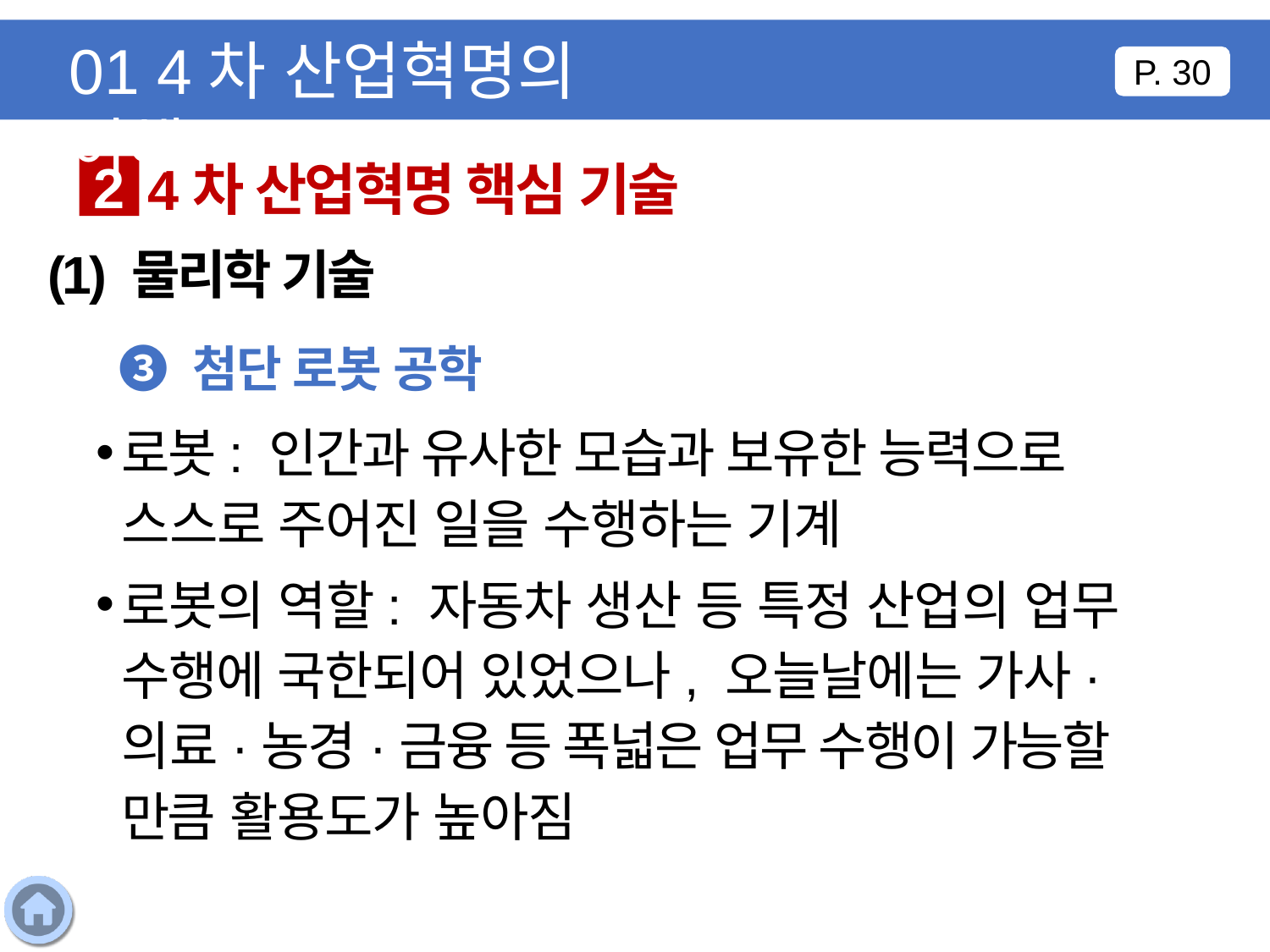

01 4차 산업혁명의 이해
P. 30
4차 산업혁명 핵심 기술
2
(1) 물리학 기술
❸ 첨단 로봇 공학
로봇: 인간과 유사한 모습과 보유한 능력으로 스스로 주어진 일을 수행하는 기계
로봇의 역할: 자동차 생산 등 특정 산업의 업무 수행에 국한되어 있었으나, 오늘날에는 가사·의료·농경·금융 등 폭넓은 업무 수행이 가능할 만큼 활용도가 높아짐